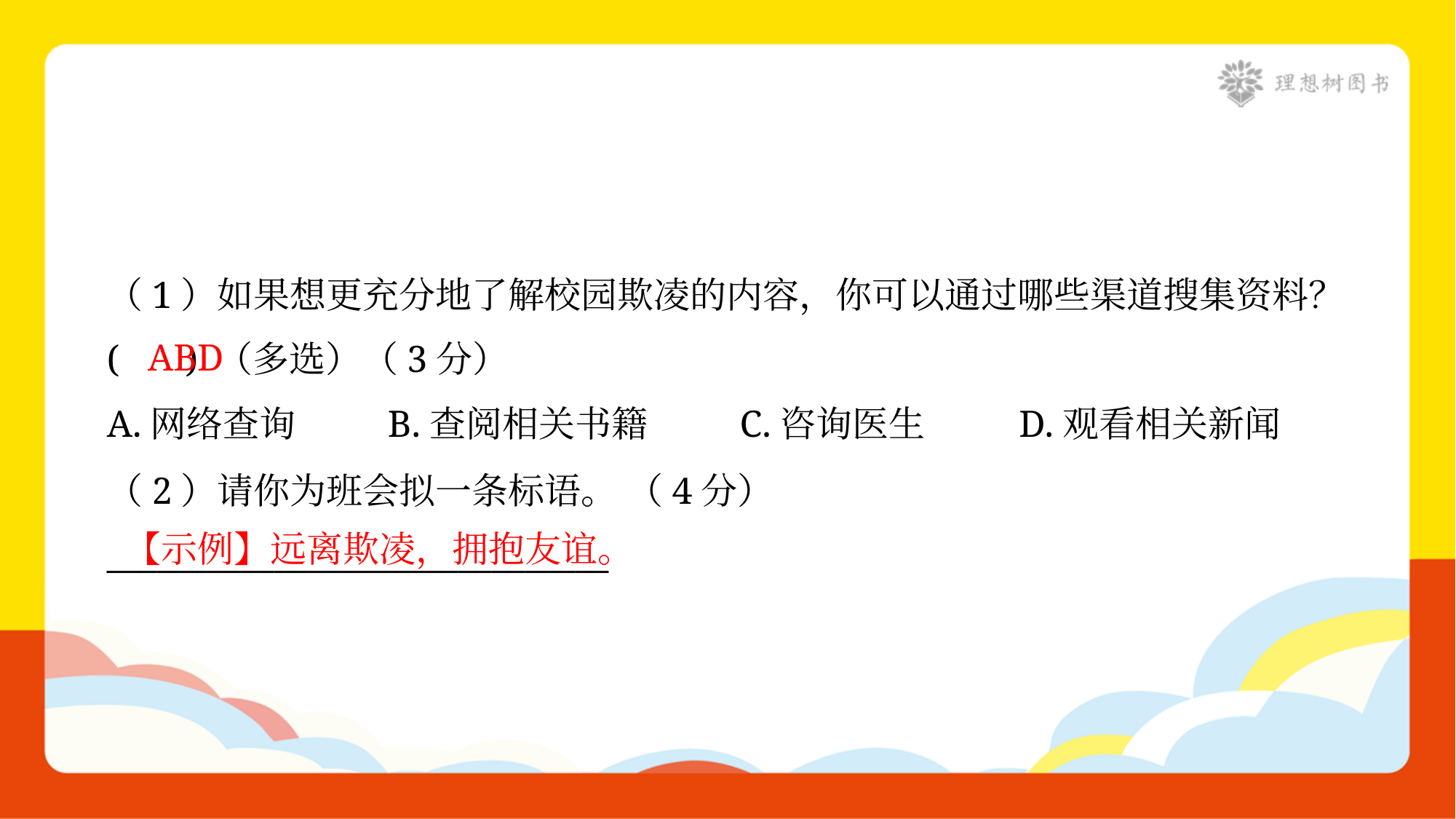

（1）如果想更充分地了解校园欺凌的内容，你可以通过哪些渠道搜集资料？
(       ) （多选）（3分）
ABD
A.网络查询	B.查阅相关书籍	C.咨询医生	D.观看相关新闻
（2）请你为班会拟一条标语。 （4分）
______________________________
【示例】远离欺凌，拥抱友谊。